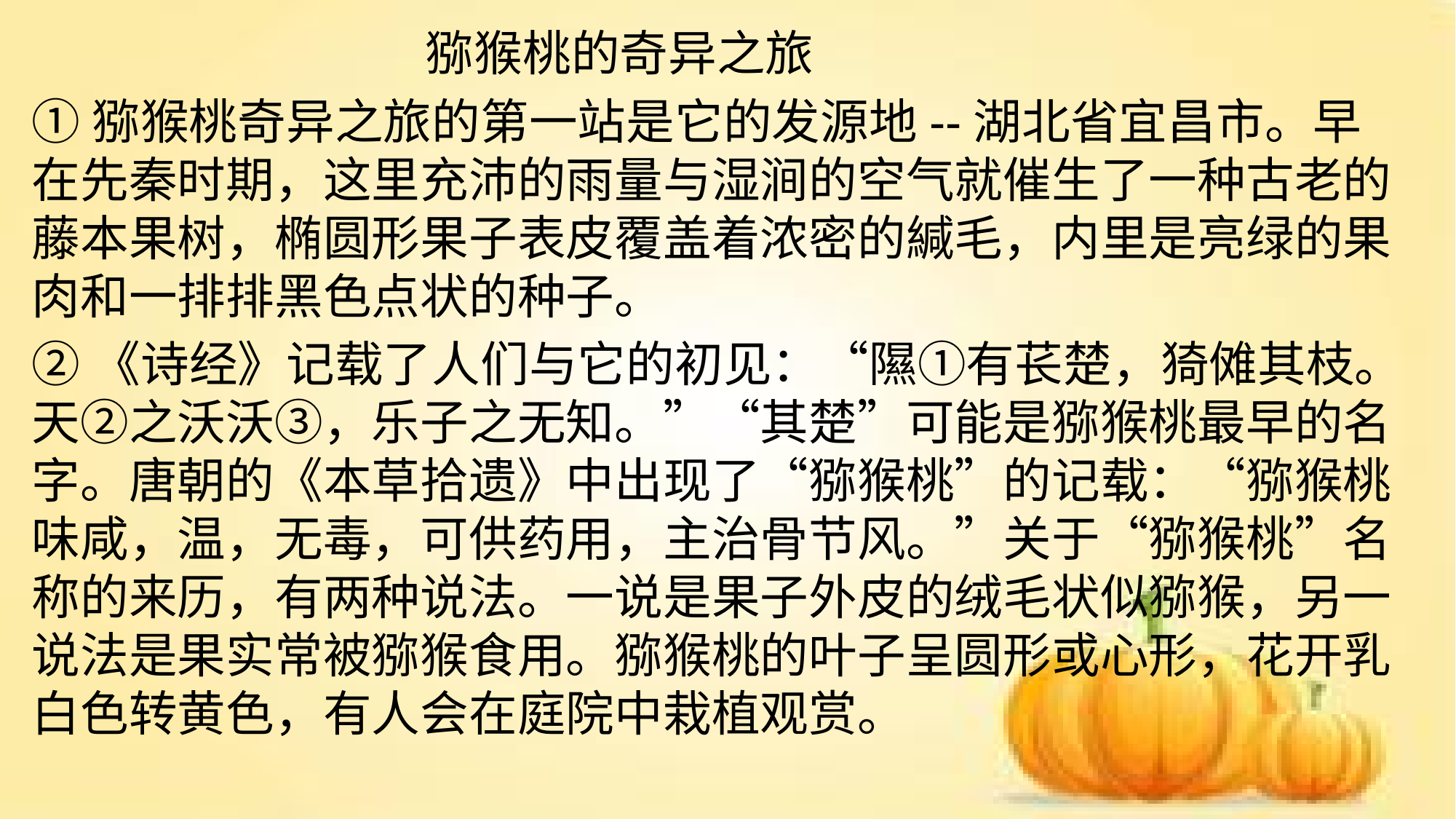

猕猴桃的奇异之旅
①猕猴桃奇异之旅的第一站是它的发源地--湖北省宜昌市。早在先秦时期，这里充沛的雨量与湿涧的空气就催生了一种古老的藤本果树，椭圆形果子表皮覆盖着浓密的緘毛，内里是亮绿的果肉和一排排黑色点状的种子。
②《诗经》记载了人们与它的初见：“隰①有苌楚，猗傩其枝。天②之沃沃③，乐子之无知。”“其楚”可能是猕猴桃最早的名字。唐朝的《本草拾遗》中出现了“猕猴桃”的记载：“猕猴桃味咸，温，无毒，可供药用，主治骨节风。”关于“猕猴桃”名称的来历，有两种说法。一说是果子外皮的绒毛状似猕猴，另一说法是果实常被猕猴食用。猕猴桃的叶子呈圆形或心形，花开乳白色转黄色，有人会在庭院中栽植观赏。